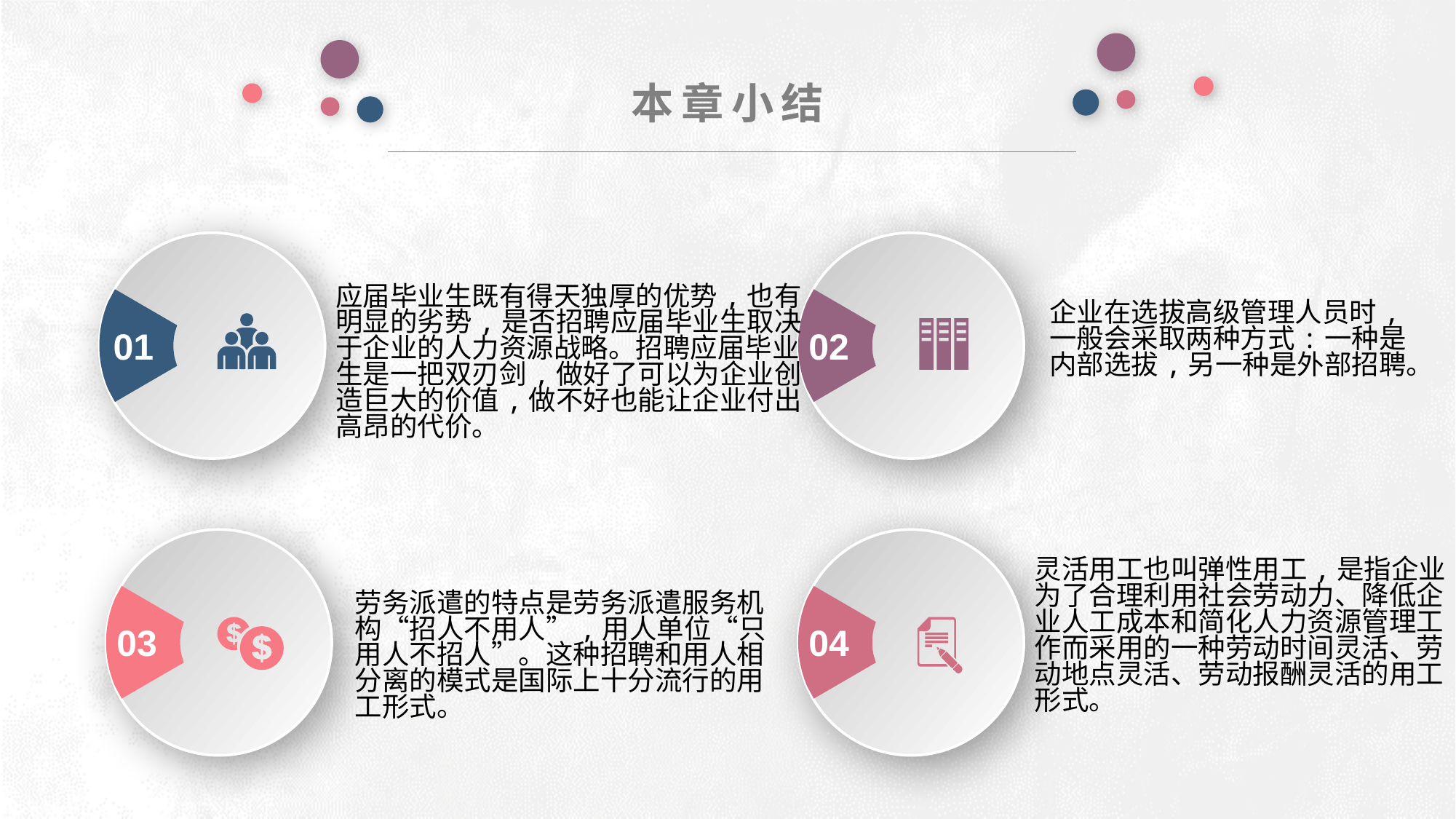

本章小结

e7d195523061f1c0deeec63e560781cfd59afb0ea006f2a87ABB68BF51EA6619813959095094C18C62A12F549504892A4AAA8C1554C6663626E05CA27F281A14E6983772AFC3FB97135759321DEA3D70CCCB10945EC5A0322096E752803368C2184698845E3CCD6DB7F651295A8E4F3FDC19EA64A2B4A4AC1434B55AAE41CF0BF61B375C23F3039959E085EE760725AA

02

01
应届毕业生既有得天独厚的优势,也有明显的劣势,是否招聘应届毕业生取决于企业的人力资源战略。招聘应届毕业生是一把双刃剑,做好了可以为企业创造巨大的价值,做不好也能让企业付出高昂的代价。
企业在选拔高级管理人员时,一般会采取两种方式:一种是内部选拔,另一种是外部招聘。

03

04

灵活用工也叫弹性用工,是指企业为了合理利用社会劳动力、降低企业人工成本和简化人力资源管理工作而采用的一种劳动时间灵活、劳动地点灵活、劳动报酬灵活的用工形式。

劳务派遣的特点是劳务派遣服务机构“招人不用人”,用人单位“只用人不招人”。这种招聘和用人相分离的模式是国际上十分流行的用工形式。